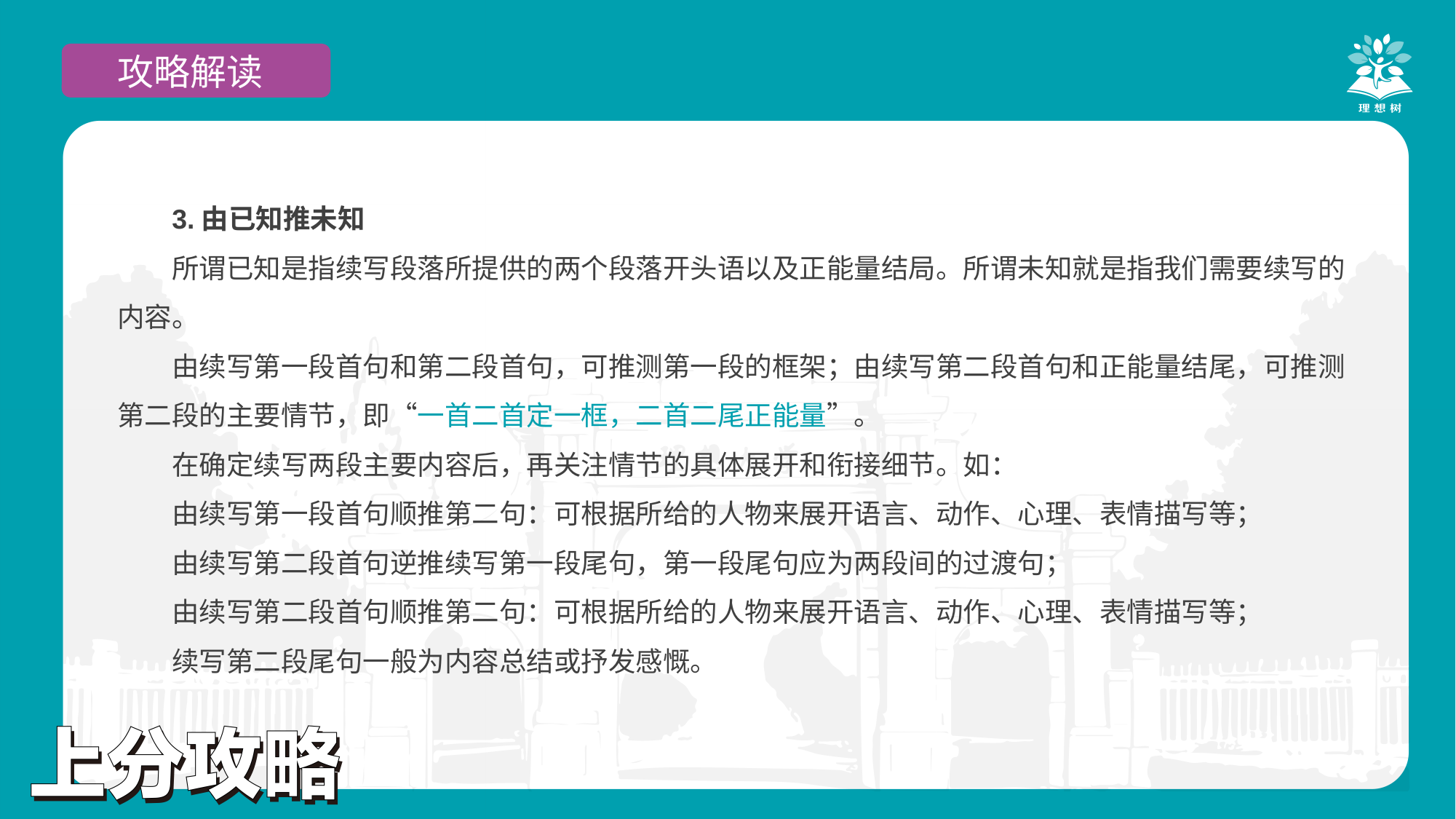

攻略解读
3.由已知推未知
所谓已知是指续写段落所提供的两个段落开头语以及正能量结局。所谓未知就是指我们需要续写的内容。
由续写第一段首句和第二段首句，可推测第一段的框架；由续写第二段首句和正能量结尾，可推测第二段的主要情节，即“一首二首定一框，二首二尾正能量”。
在确定续写两段主要内容后，再关注情节的具体展开和衔接细节。如：
由续写第一段首句顺推第二句：可根据所给的人物来展开语言、动作、心理、表情描写等；
由续写第二段首句逆推续写第一段尾句，第一段尾句应为两段间的过渡句；
由续写第二段首句顺推第二句：可根据所给的人物来展开语言、动作、心理、表情描写等；
续写第二段尾句一般为内容总结或抒发感慨。